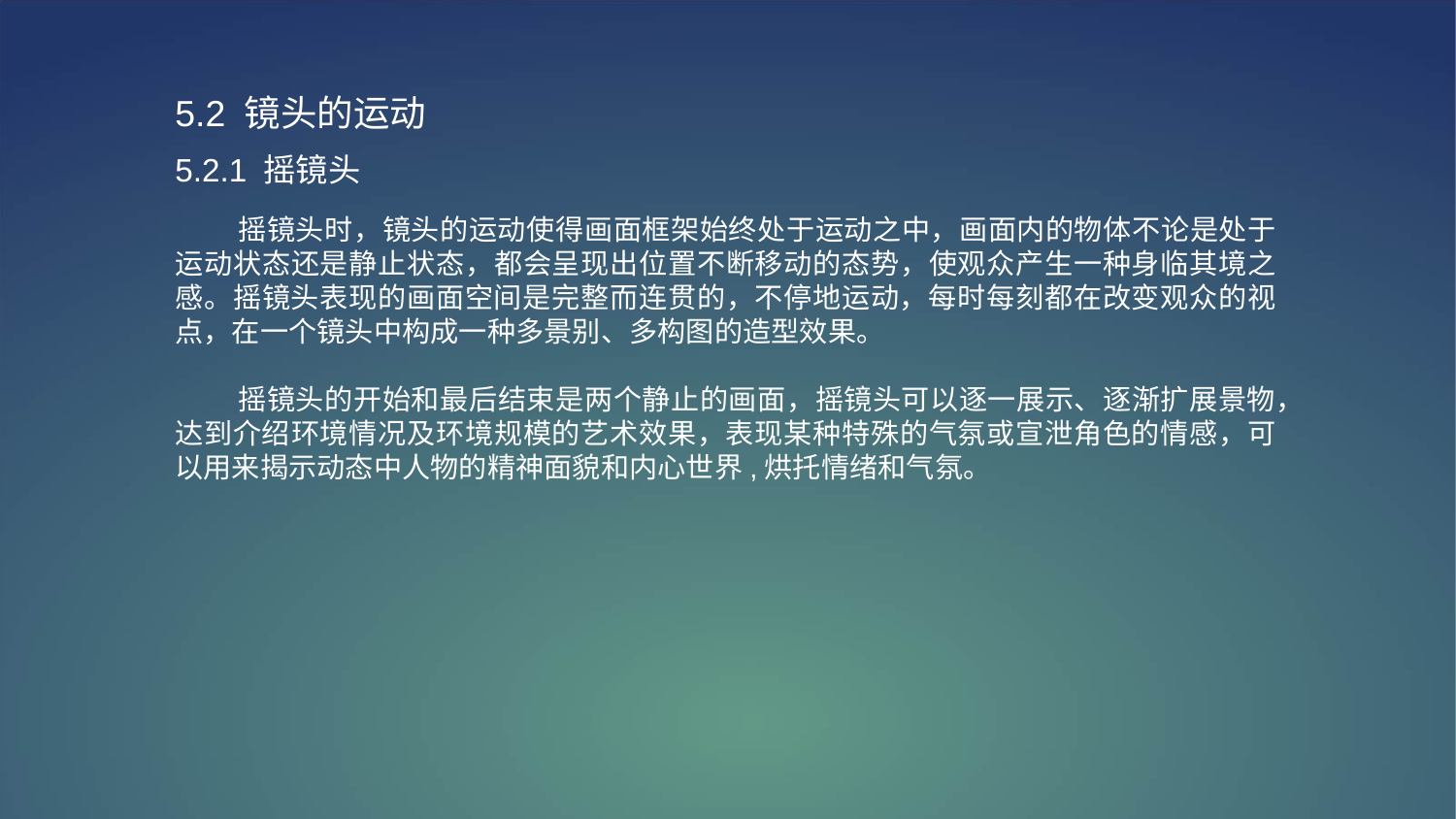

5.2 镜头的运动
5.2.1 摇镜头
  摇镜头时，镜头的运动使得画面框架始终处于运动之中，画面内的物体不论是处于运动状态还是静止状态，都会呈现出位置不断移动的态势，使观众产生一种身临其境之感。摇镜头表现的画面空间是完整而连贯的，不停地运动，每时每刻都在改变观众的视点，在一个镜头中构成一种多景别、多构图的造型效果。

  摇镜头的开始和最后结束是两个静止的画面，摇镜头可以逐一展示、逐渐扩展景物，达到介绍环境情况及环境规模的艺术效果，表现某种特殊的气氛或宣泄角色的情感，可以用来揭示动态中人物的精神面貌和内心世界,烘托情绪和气氛。